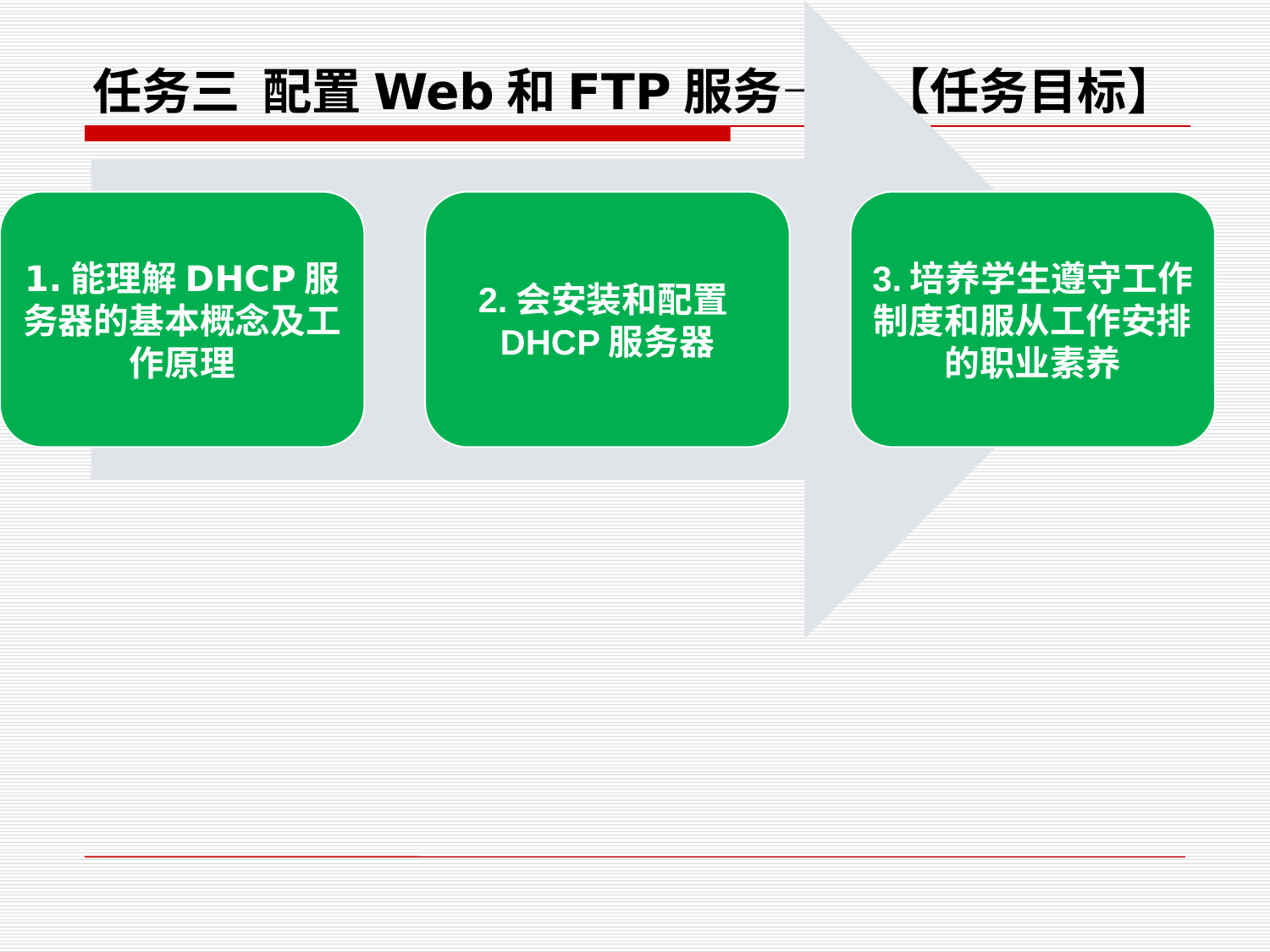

任务三  配置Web和FTP服务——【任务目标】
1.能理解DHCP服务器的基本概念及工作原理
2.会安装和配置DHCP服务器
3.培养学生遵守工作制度和服从工作安排的职业素养
80